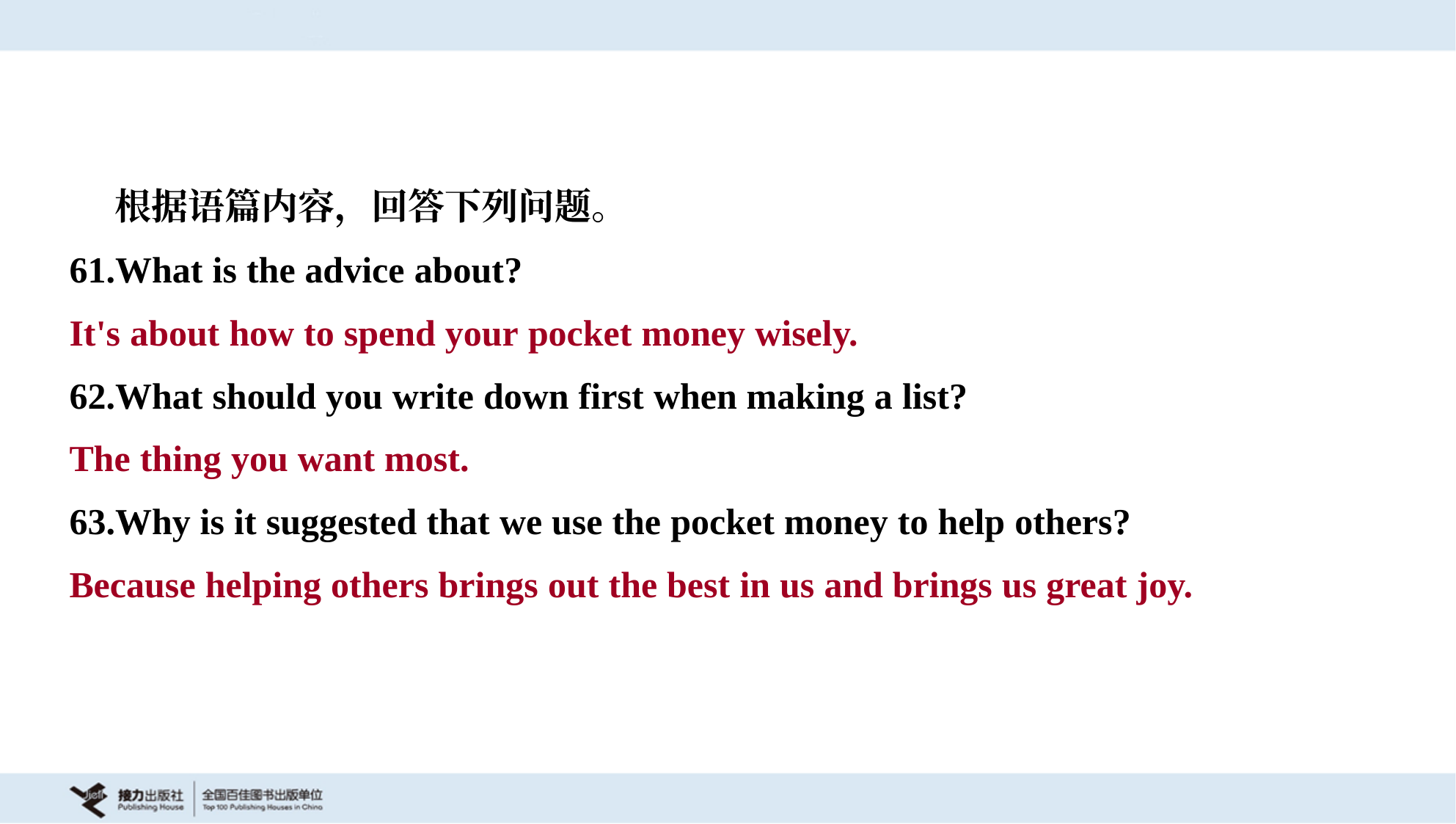

根据语篇内容，回答下列问题。
61.What is the advice about?
It's about how to spend your pocket money wisely.
62.What should you write down first when making a list?
The thing you want most.
63.Why is it suggested that we use the pocket money to help others?
Because helping others brings out the best in us and brings us great joy.